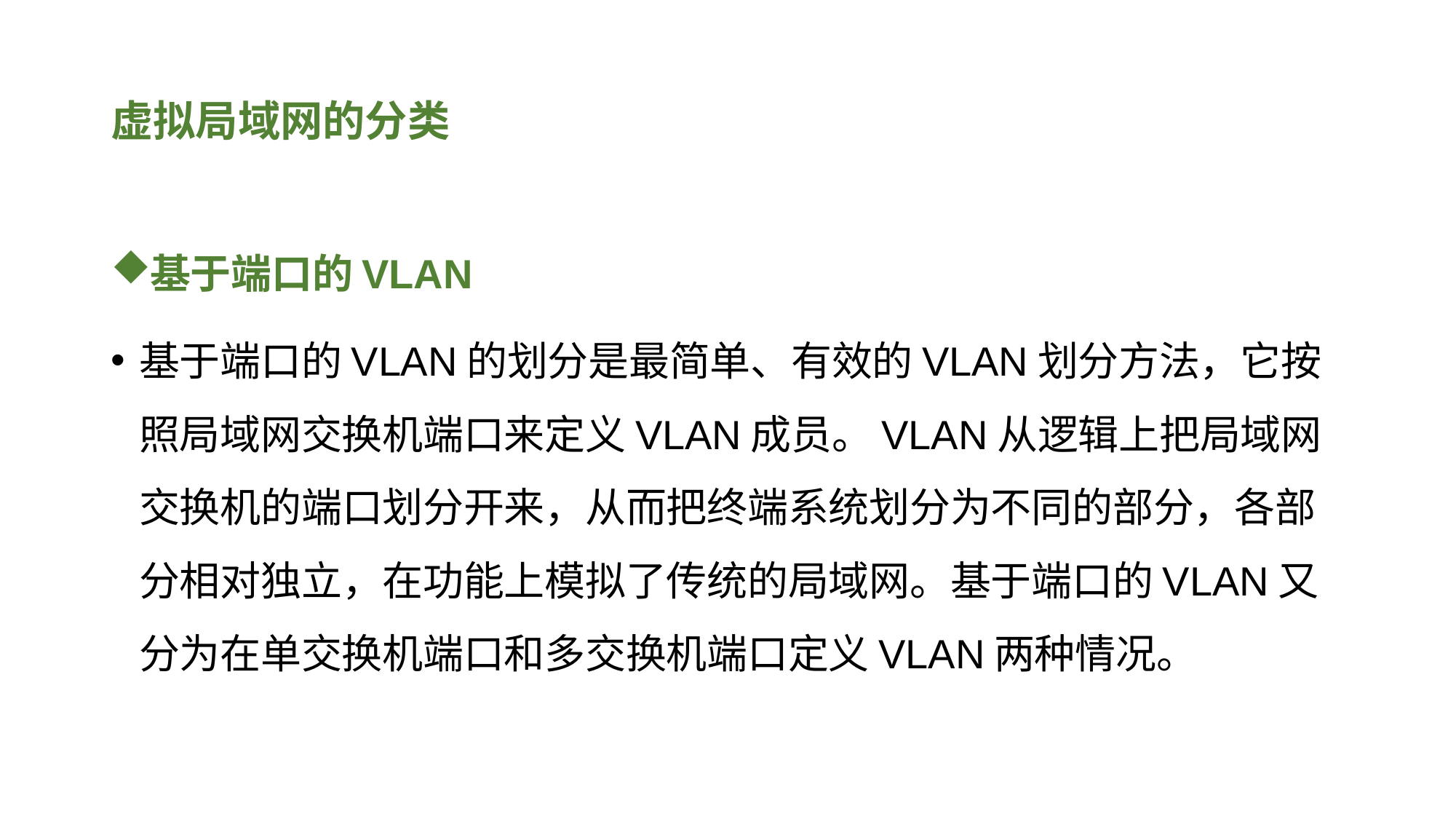

# 虚拟局域网的分类
基于端口的VLAN
基于端口的VLAN的划分是最简单、有效的VLAN划分方法，它按照局域网交换机端口来定义VLAN成员。VLAN从逻辑上把局域网交换机的端口划分开来，从而把终端系统划分为不同的部分，各部分相对独立，在功能上模拟了传统的局域网。基于端口的VLAN又分为在单交换机端口和多交换机端口定义VLAN两种情况。